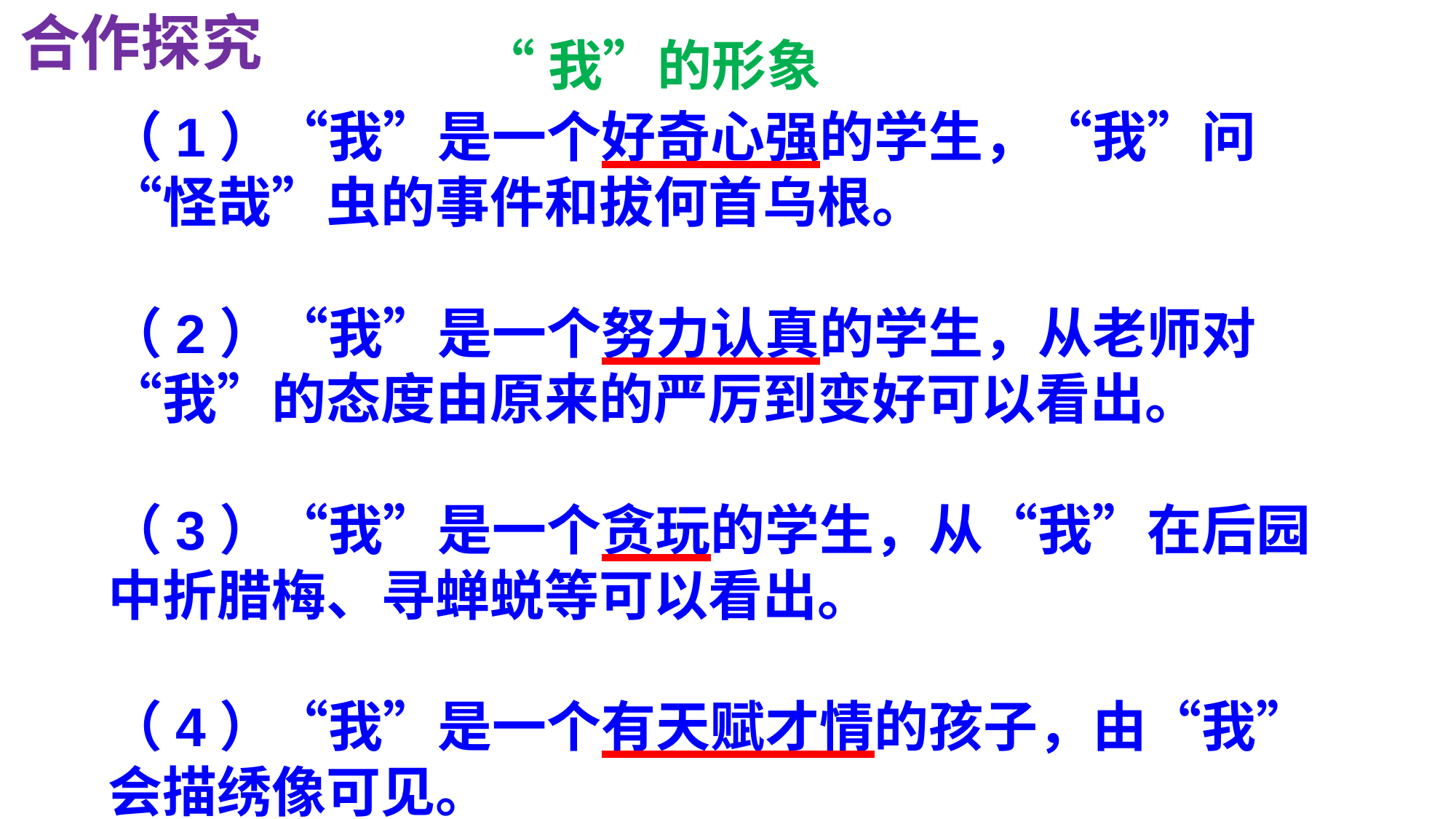

合作探究
“我”的形象
（1）“我”是一个好奇心强的学生，“我”问“怪哉”虫的事件和拔何首乌根。

（2）“我”是一个努力认真的学生，从老师对“我”的态度由原来的严厉到变好可以看出。

（3）“我”是一个贪玩的学生，从“我”在后园中折腊梅、寻蝉蜕等可以看出。

（4）“我”是一个有天赋才情的孩子，由“我”会描绣像可见。